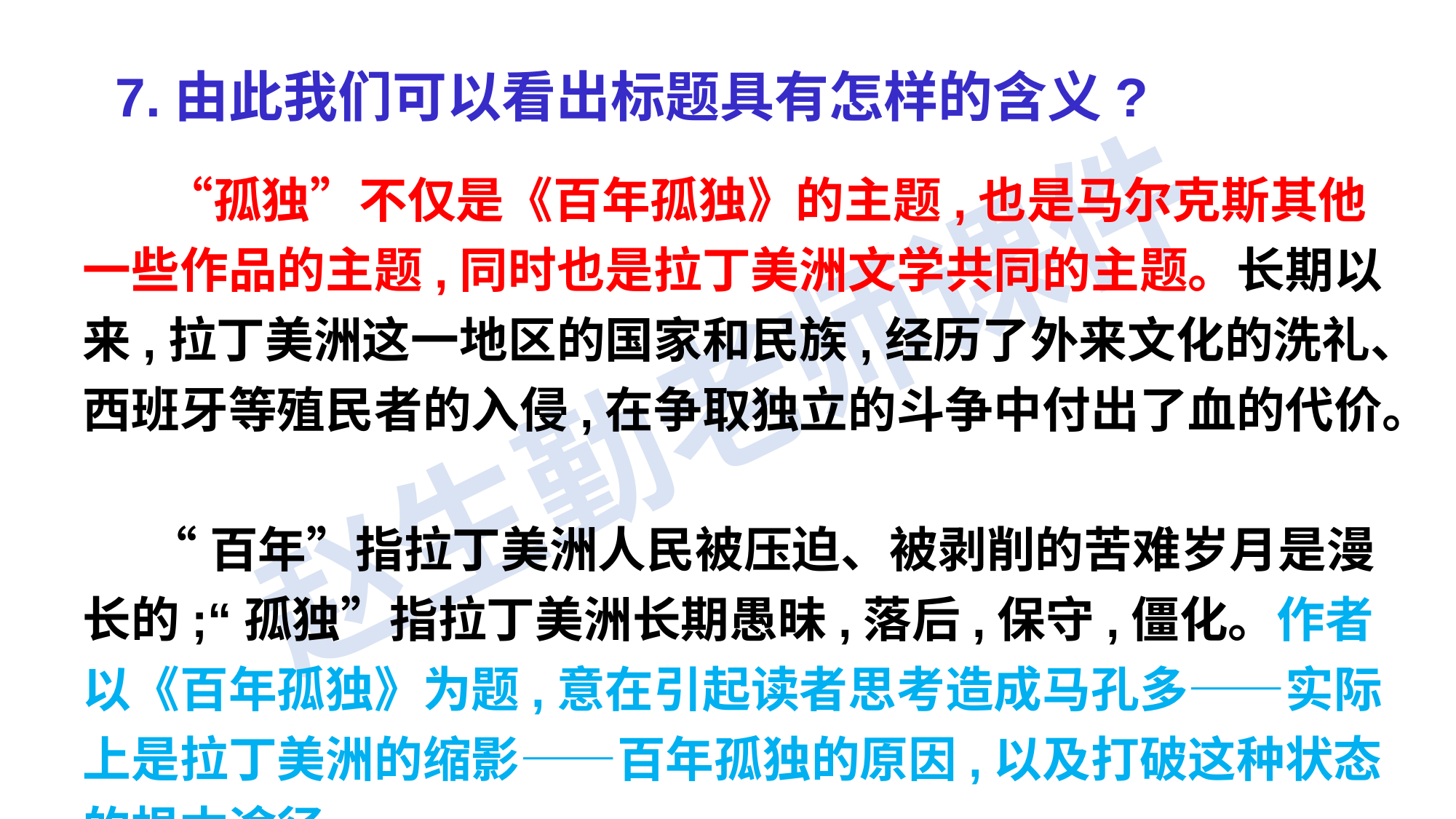

7.由此我们可以看出标题具有怎样的含义?
　   “孤独”不仅是《百年孤独》的主题,也是马尔克斯其他一些作品的主题,同时也是拉丁美洲文学共同的主题。长期以来,拉丁美洲这一地区的国家和民族,经历了外来文化的洗礼、西班牙等殖民者的入侵,在争取独立的斗争中付出了血的代价。
      “百年”指拉丁美洲人民被压迫、被剥削的苦难岁月是漫长的;“孤独”指拉丁美洲长期愚昧,落后,保守,僵化。作者以《百年孤独》为题,意在引起读者思考造成马孔多——实际上是拉丁美洲的缩影——百年孤独的原因,以及打破这种状态的根本途径。